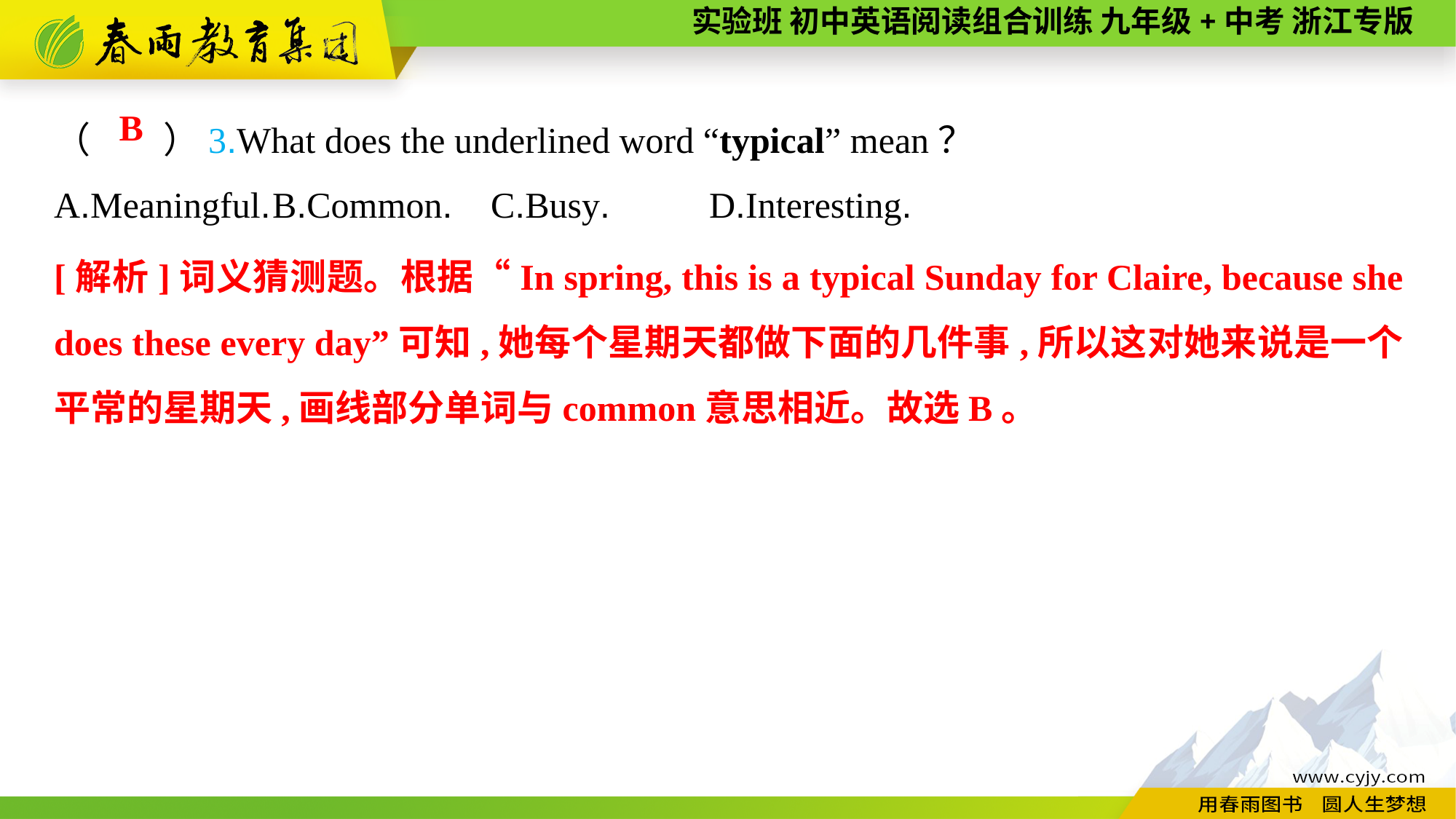

（　　）3.What does the underlined word “typical” mean？
A.Meaningful.	B.Common.	C.Busy.	D.Interesting.
B
[解析]词义猜测题。根据“In spring, this is a typical Sunday for Claire, because she does these every day”可知,她每个星期天都做下面的几件事,所以这对她来说是一个平常的星期天,画线部分单词与common意思相近。故选B。